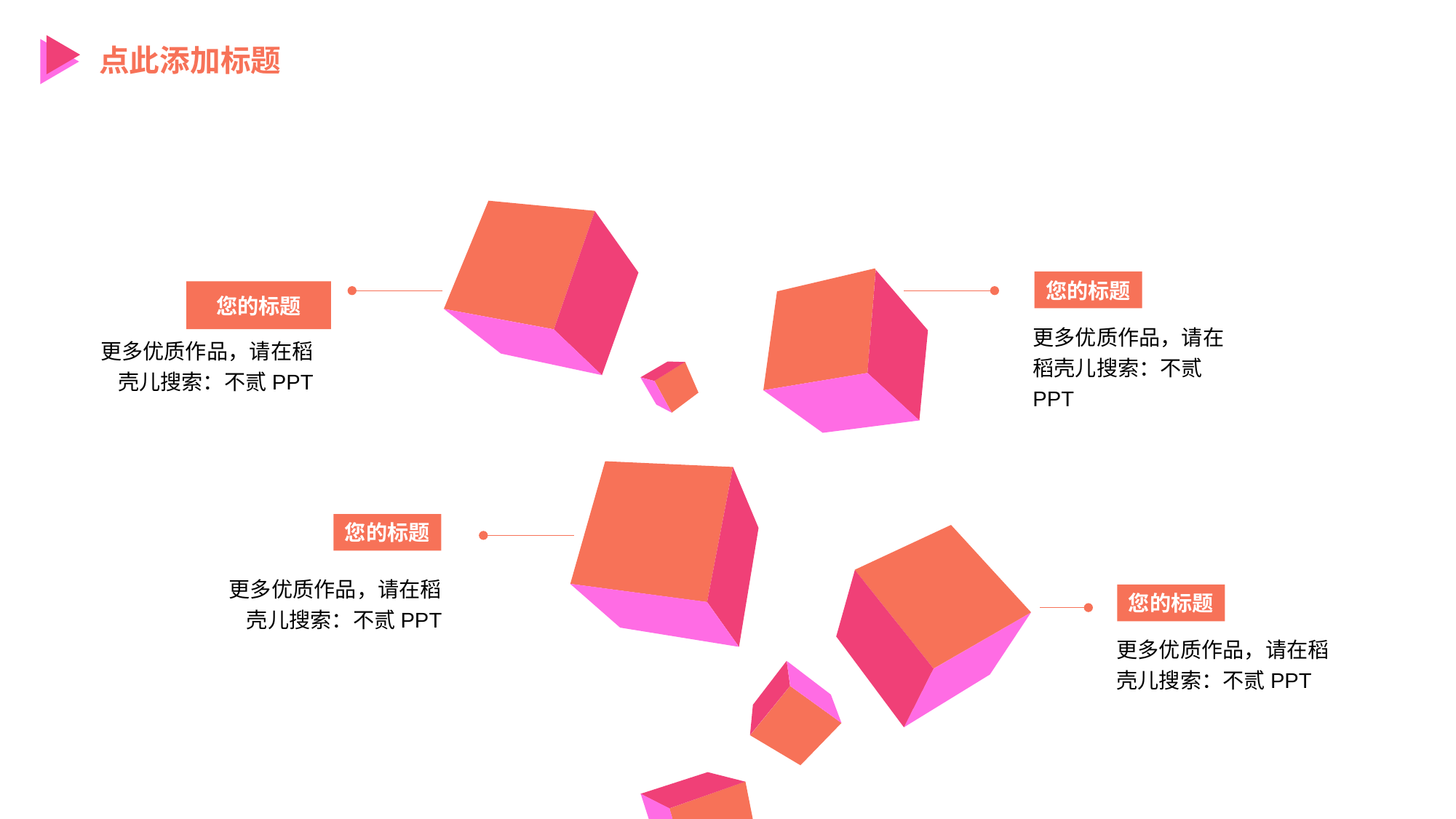

点此添加标题

您的标题

您的标题

更多优质作品，请在稻壳儿搜索：不贰PPT
更多优质作品，请在稻壳儿搜索：不贰PPT

您的标题

更多优质作品，请在稻壳儿搜索：不贰PPT
您的标题

更多优质作品，请在稻壳儿搜索：不贰PPT